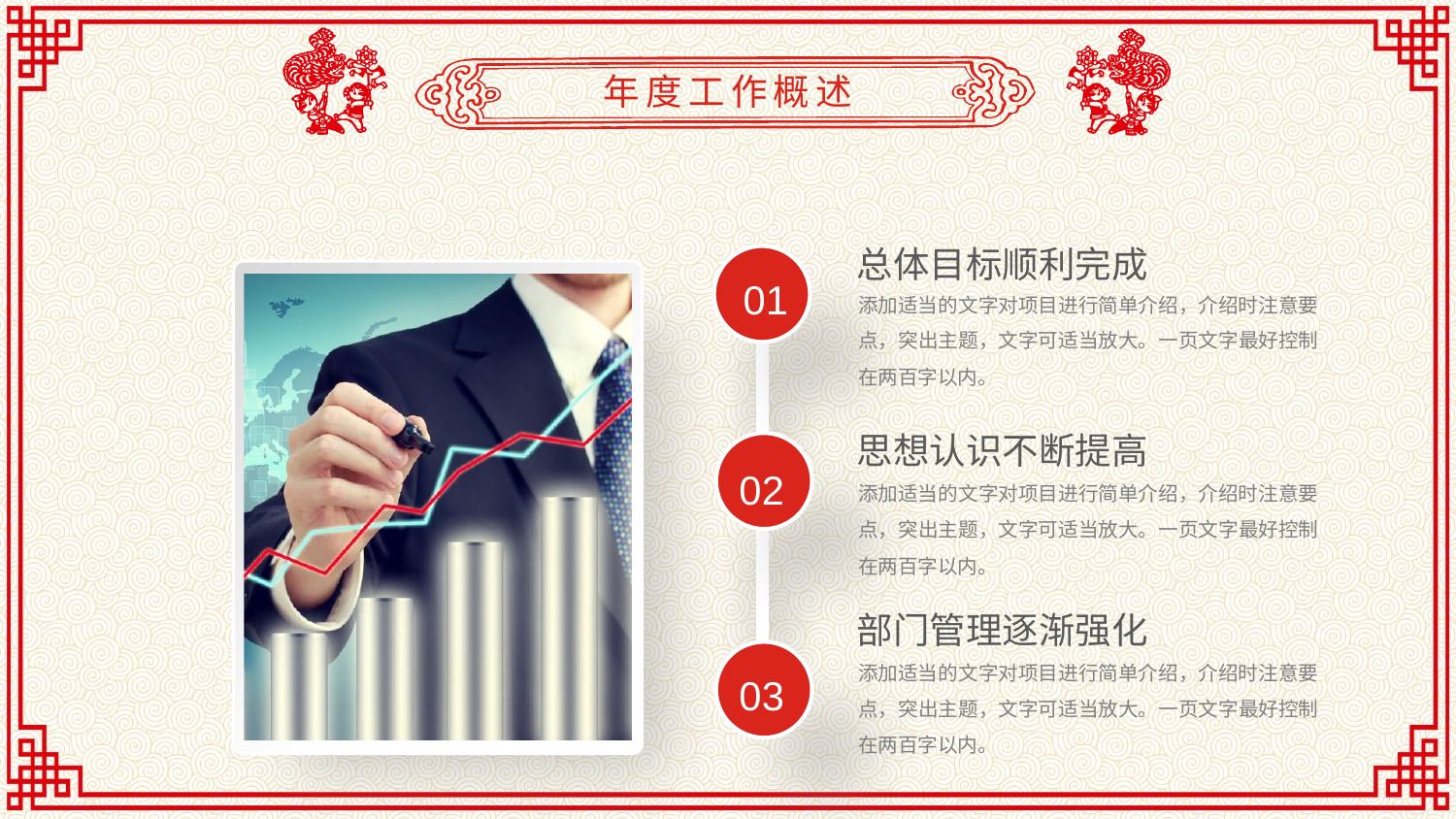

年度工作概述
总体目标顺利完成

01

添加适当的文字对项目进行简单介绍，介绍时注意要点，突出主题，文字可适当放大。一页文字最好控制在两百字以内。
思想认识不断提高

02
添加适当的文字对项目进行简单介绍，介绍时注意要点，突出主题，文字可适当放大。一页文字最好控制在两百字以内。
部门管理逐渐强化

添加适当的文字对项目进行简单介绍，介绍时注意要点，突出主题，文字可适当放大。一页文字最好控制在两百字以内。
03